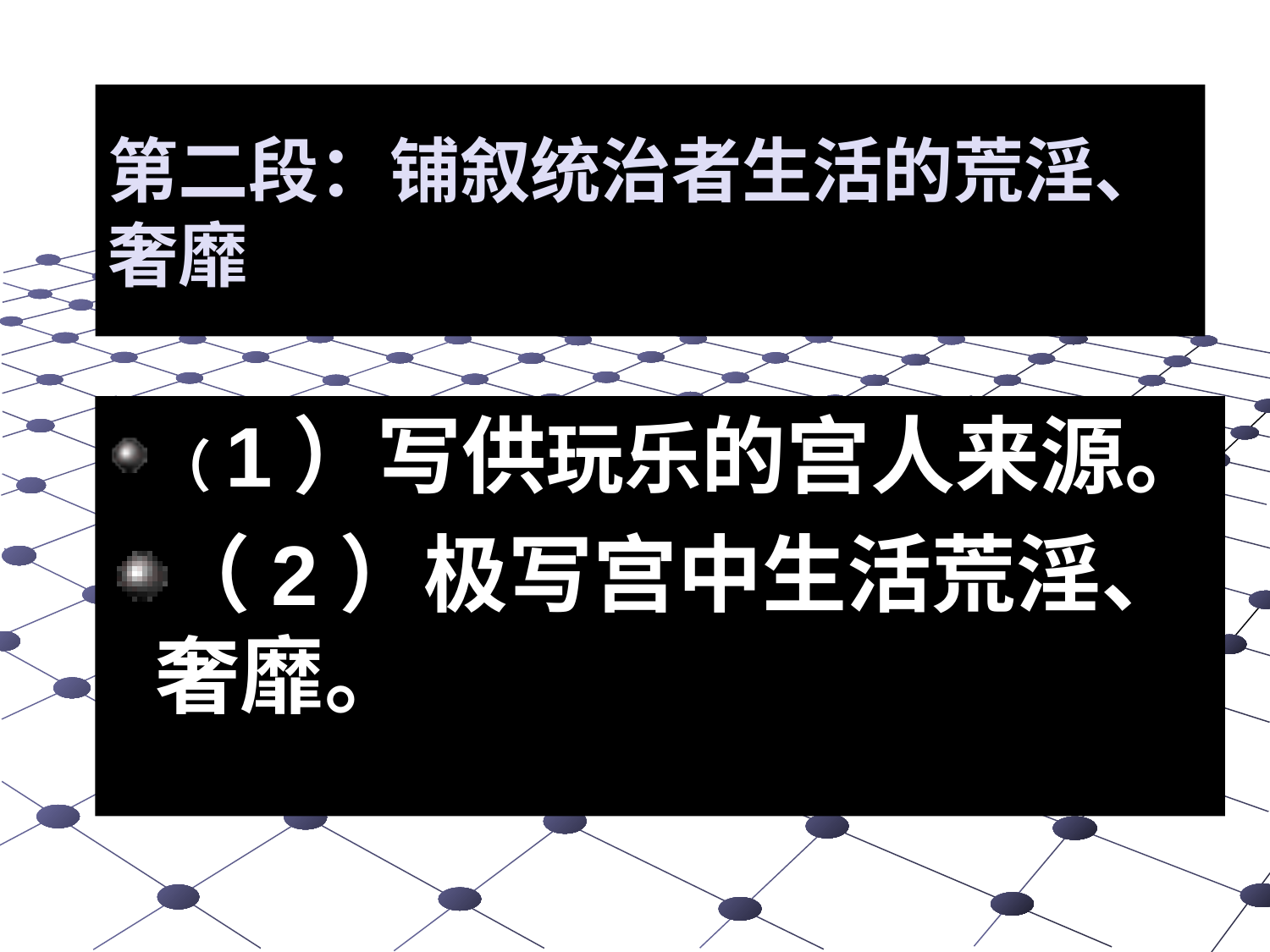

# 第二段：铺叙统治者生活的荒淫、奢靡
（1）写供玩乐的宫人来源。
（2）极写宫中生活荒淫、奢靡。